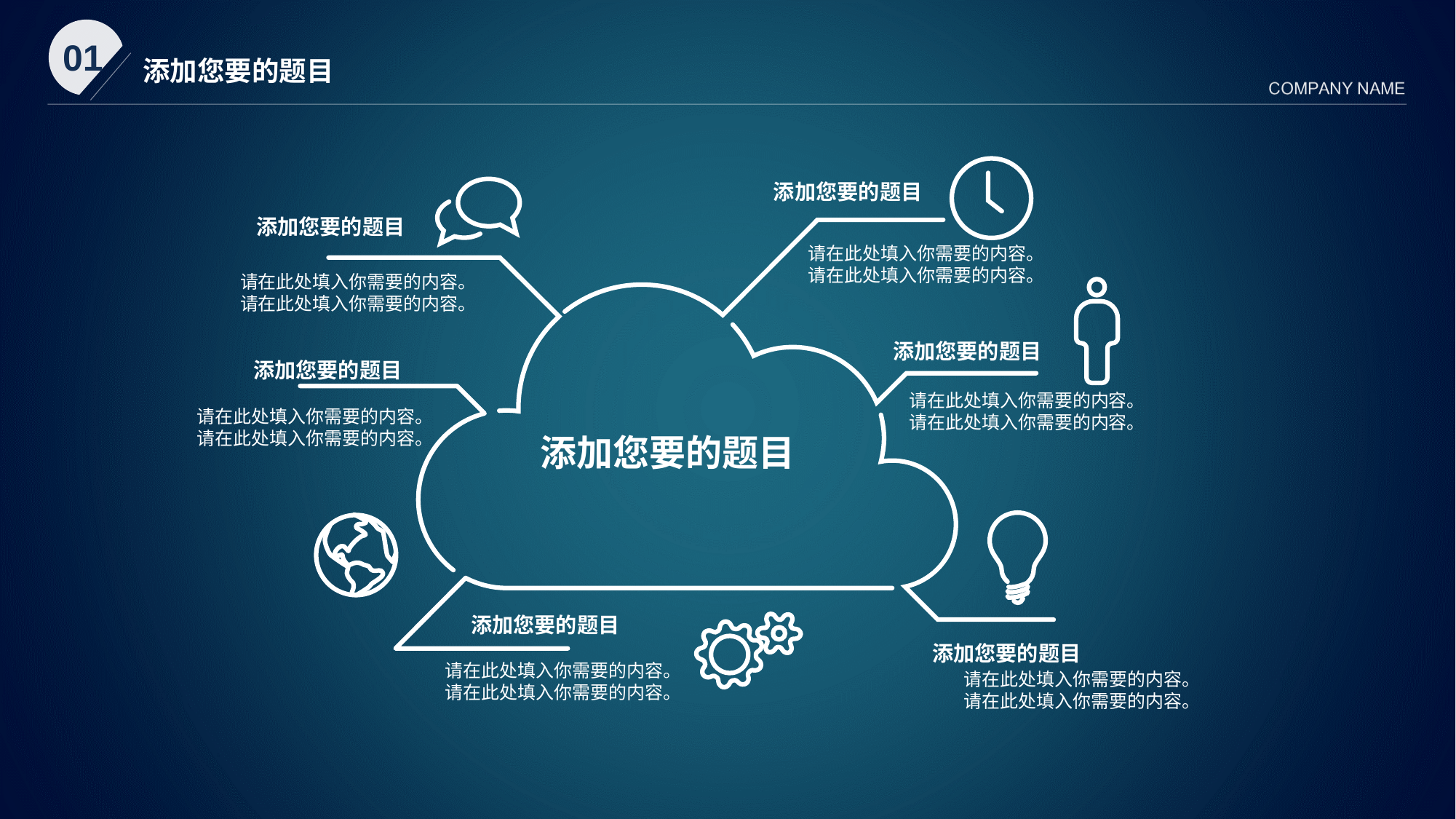

添加您要的题目
请在此处填入你需要的内容。
请在此处填入你需要的内容。

添加您要的题目
请在此处填入你需要的内容。
请在此处填入你需要的内容。

添加您要的题目
请在此处填入你需要的内容。
请在此处填入你需要的内容。
添加您要的题目

请在此处填入你需要的内容。
请在此处填入你需要的内容。

添加您要的题目

添加您要的题目

添加您要的题目
请在此处填入你需要的内容。
请在此处填入你需要的内容。
请在此处填入你需要的内容。
请在此处填入你需要的内容。